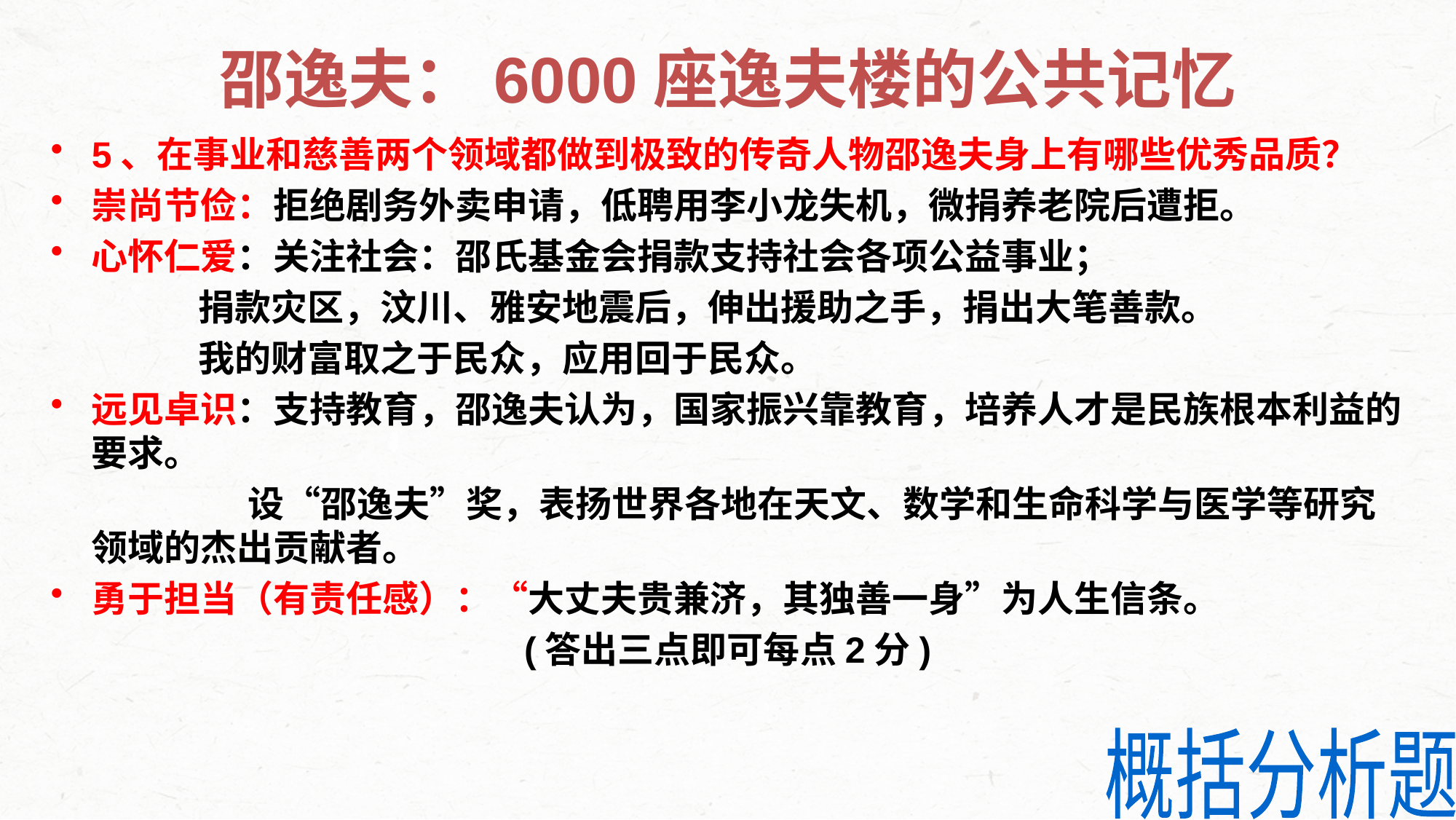

# 邵逸夫：6000座逸夫楼的公共记忆
5、在事业和慈善两个领域都做到极致的传奇人物邵逸夫身上有哪些优秀品质？
崇尚节俭：拒绝剧务外卖申请，低聘用李小龙失机，微捐养老院后遭拒。
心怀仁爱：关注社会：邵氏基金会捐款支持社会各项公益事业；
                 捐款灾区，汶川、雅安地震后，伸出援助之手，捐出大笔善款。
                 我的财富取之于民众，应用回于民众。
远见卓识：支持教育，邵逸夫认为，国家振兴靠教育，培养人才是民族根本利益的要求。
                       设“邵逸夫”奖，表扬世界各地在天文、数学和生命科学与医学等研究领域的杰出贡献者。
勇于担当（有责任感）：“大丈夫贵兼济，其独善一身”为人生信条。
(答出三点即可每点2分)
概括分析题